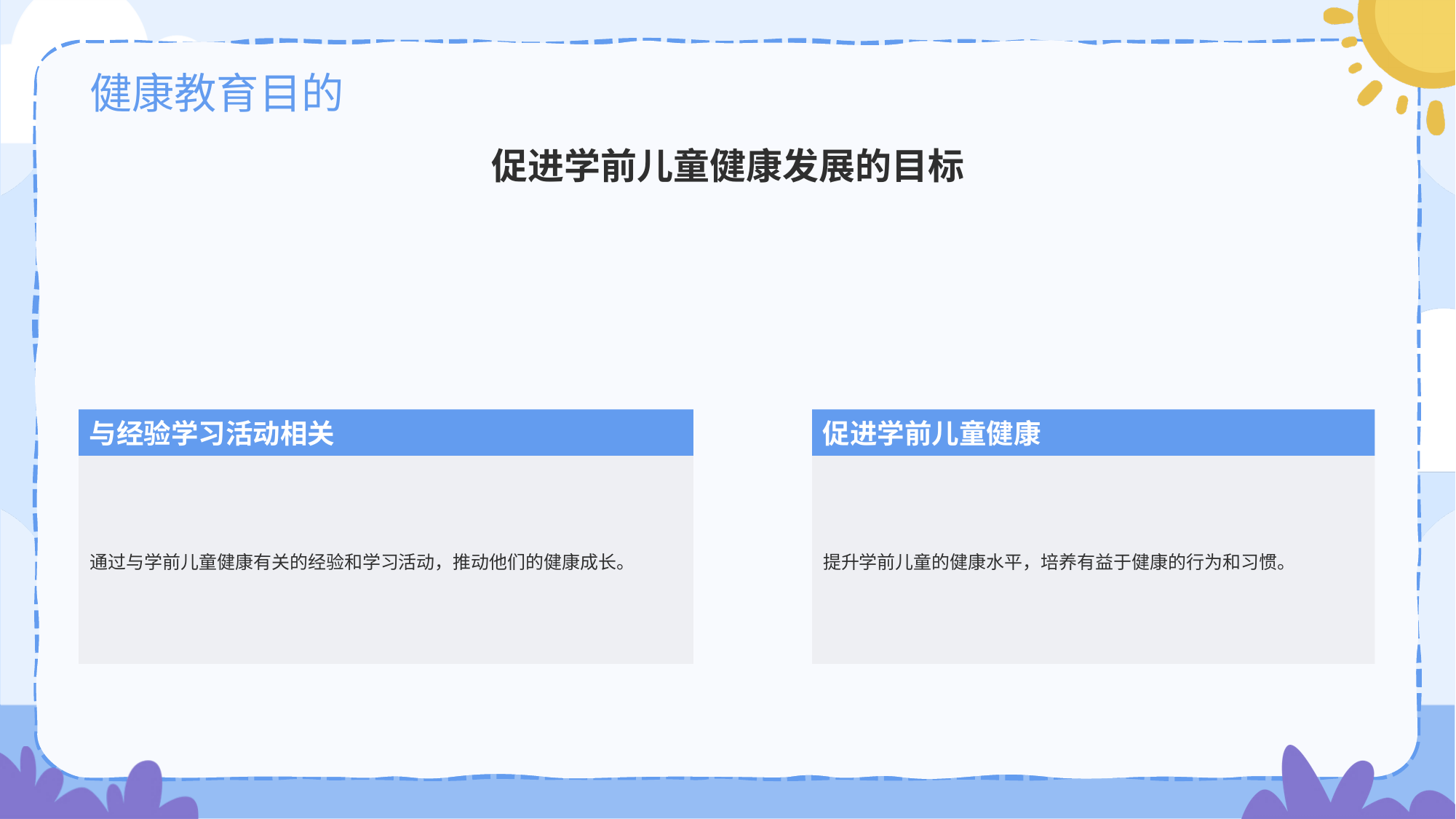

# 健康教育目的
促进学前儿童健康发展的目标
与经验学习活动相关
通过与学前儿童健康有关的经验和学习活动，推动他们的健康成长。
促进学前儿童健康
提升学前儿童的健康水平，培养有益于健康的行为和习惯。